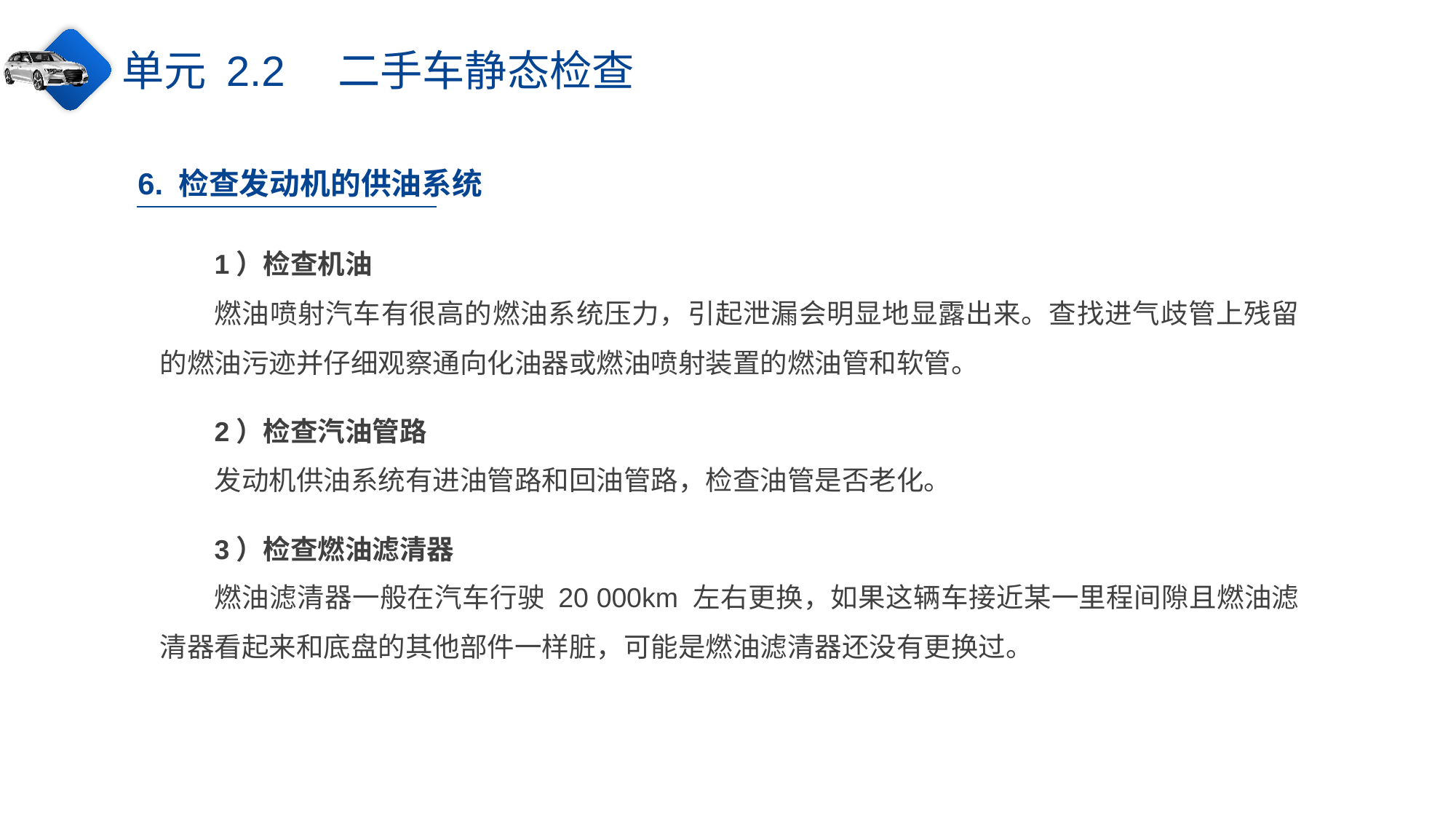

单元 2.2　二手车静态检查
6. 检查发动机的供油系统
1）检查机油
燃油喷射汽车有很高的燃油系统压力，引起泄漏会明显地显露出来。查找进气歧管上残留的燃油污迹并仔细观察通向化油器或燃油喷射装置的燃油管和软管。
2）检查汽油管路
发动机供油系统有进油管路和回油管路，检查油管是否老化。
3）检查燃油滤清器
燃油滤清器一般在汽车行驶 20 000km 左右更换，如果这辆车接近某一里程间隙且燃油滤清器看起来和底盘的其他部件一样脏，可能是燃油滤清器还没有更换过。